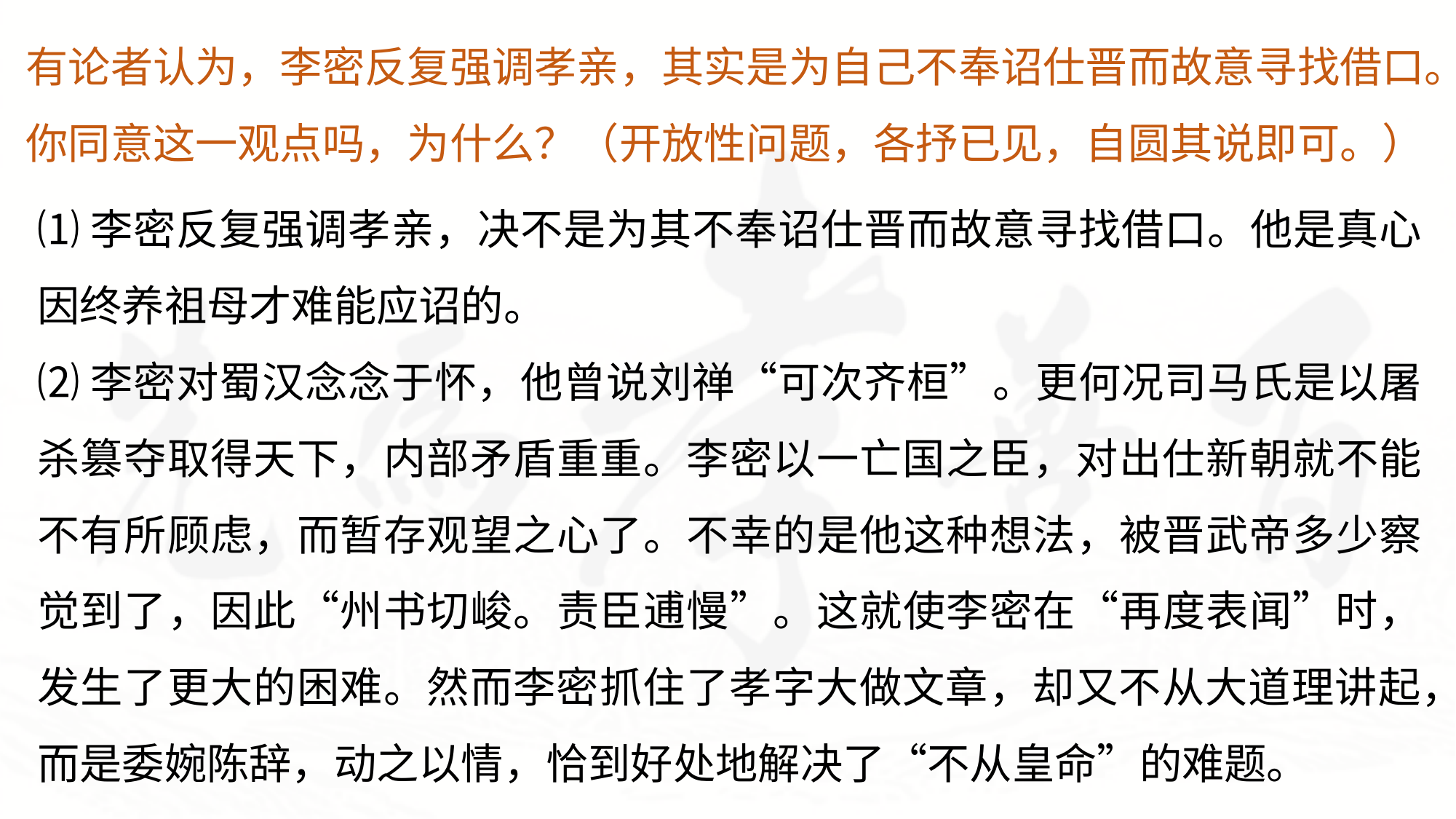

有论者认为，李密反复强调孝亲，其实是为自己不奉诏仕晋而故意寻找借口。你同意这一观点吗，为什么？（开放性问题，各抒已见，自圆其说即可。）
⑴李密反复强调孝亲，决不是为其不奉诏仕晋而故意寻找借口。他是真心因终养祖母才难能应诏的。
⑵李密对蜀汉念念于怀，他曾说刘禅“可次齐桓”。更何况司马氏是以屠杀篡夺取得天下，内部矛盾重重。李密以一亡国之臣，对出仕新朝就不能不有所顾虑，而暂存观望之心了。不幸的是他这种想法，被晋武帝多少察觉到了，因此“州书切峻。责臣逋慢”。这就使李密在“再度表闻”时，发生了更大的困难。然而李密抓住了孝字大做文章，却又不从大道理讲起，而是委婉陈辞，动之以情，恰到好处地解决了“不从皇命”的难题。